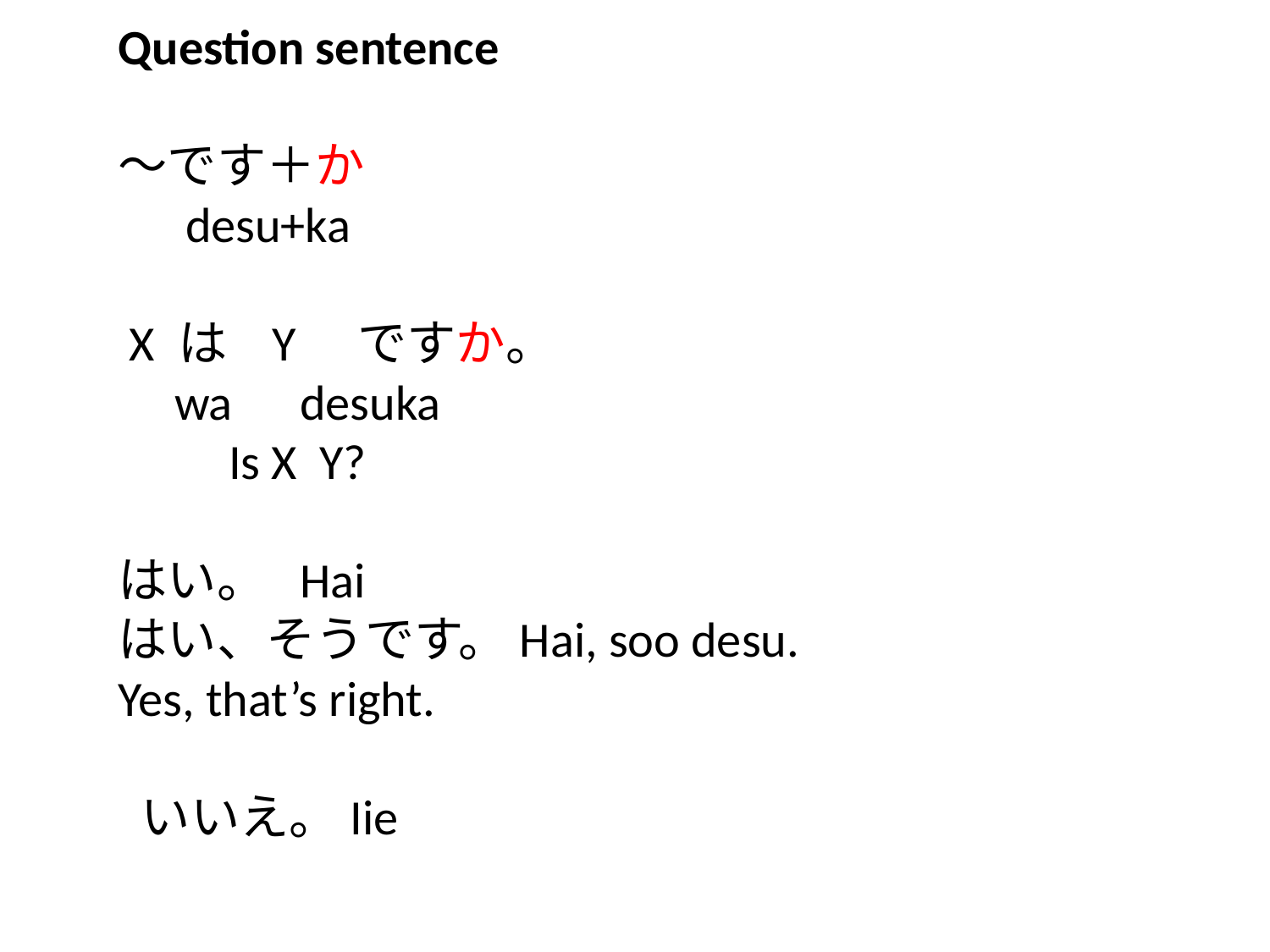

Question sentence

～です＋か
      desu+ka

 X は   Y　ですか。
     wa      desuka
　　Is X  Y?

はい。  Hai
はい、そうです。Hai, soo desu.
Yes, that’s right.

 いいえ。Iie